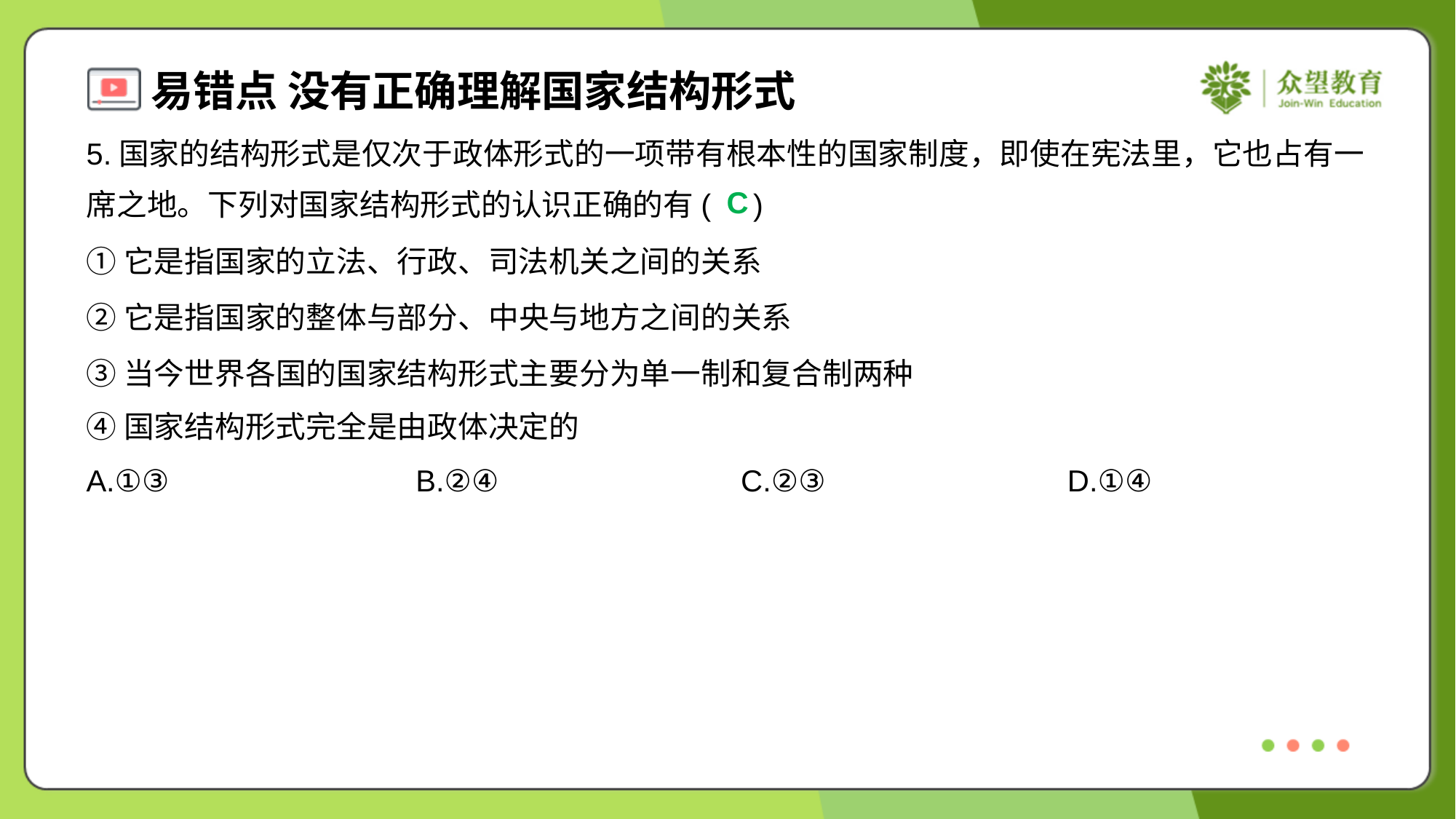

5.国家的结构形式是仅次于政体形式的一项带有根本性的国家制度，即使在宪法里，它也占有一
席之地。下列对国家结构形式的认识正确的有(     )
C
①它是指国家的立法、行政、司法机关之间的关系
②它是指国家的整体与部分、中央与地方之间的关系
③当今世界各国的国家结构形式主要分为单一制和复合制两种
④国家结构形式完全是由政体决定的
A.①③	B.②④	C.②③	D.①④